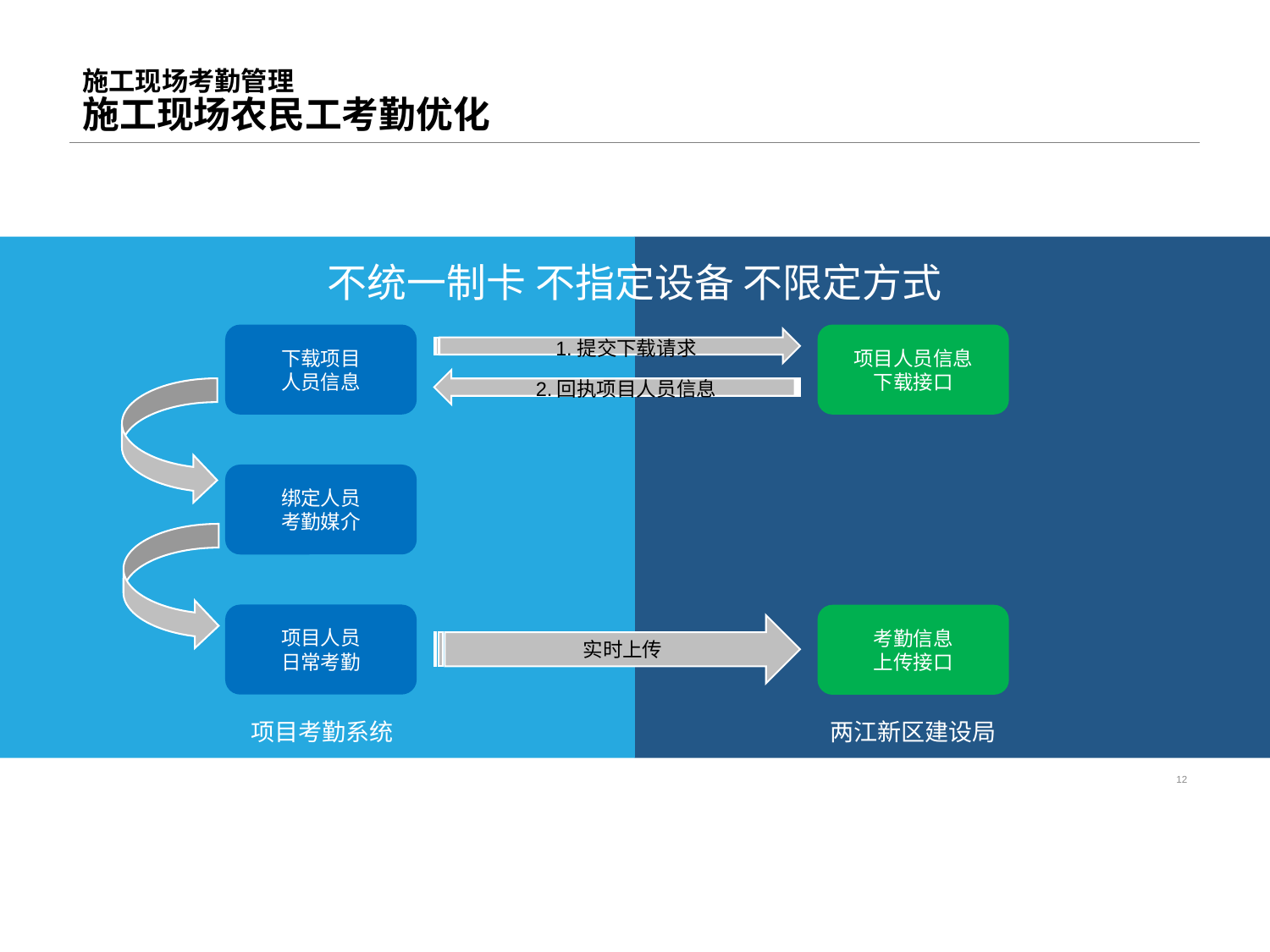

# 施工现场考勤管理 施工现场农民工考勤优化

不统一制卡 不指定设备 不限定方式
下载项目
人员信息
项目人员信息
下载接口

1.提交下载请求

2.回执项目人员信息

绑定人员
考勤媒介

项目人员
日常考勤
考勤信息
上传接口

实时上传
项目考勤系统
两江新区建设局
12